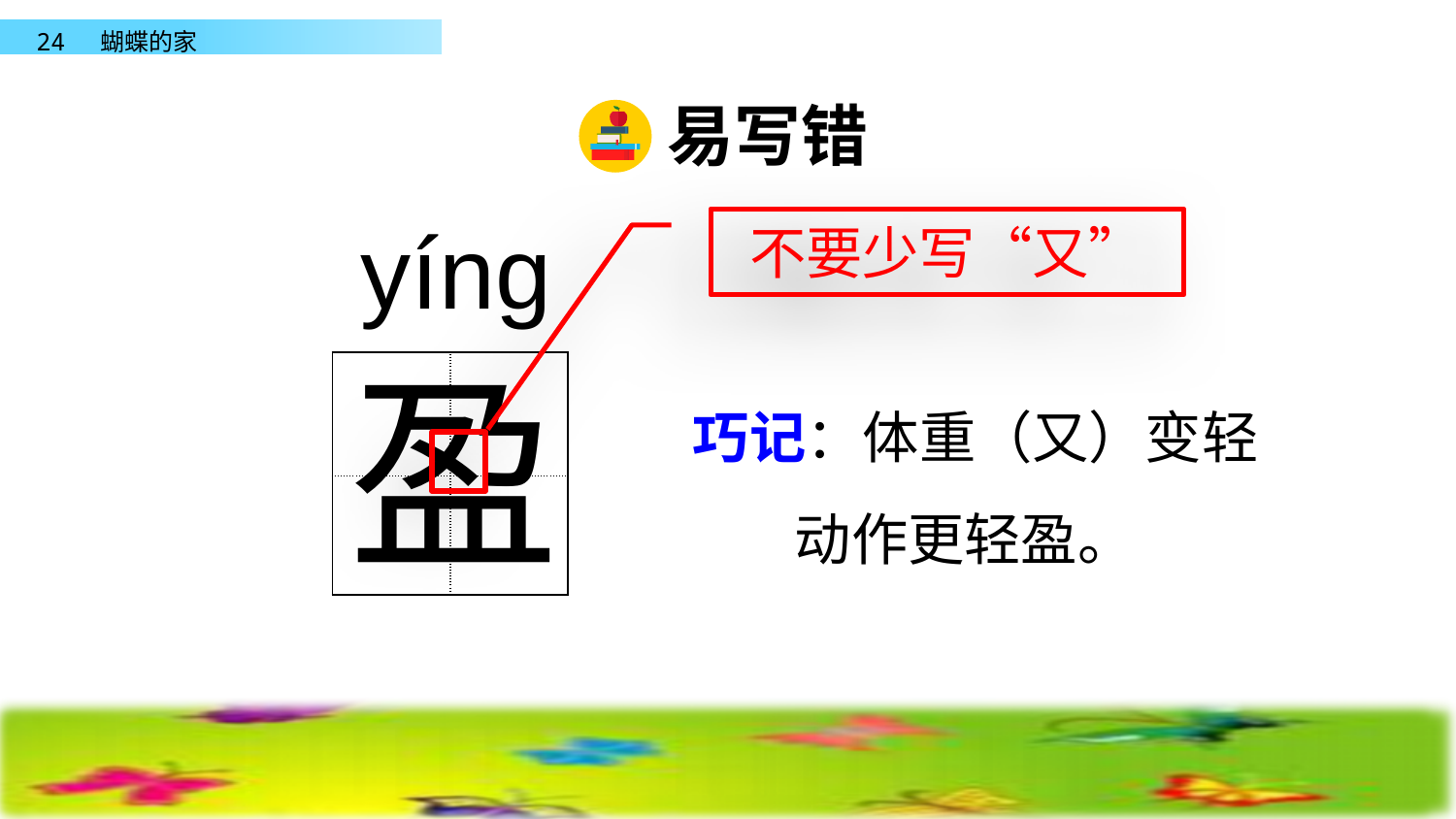

易写错

yíng
不要少写“又”
盈
|  |  |
| --- | --- |
|  |  |
巧记：体重（又）变轻
       动作更轻盈。